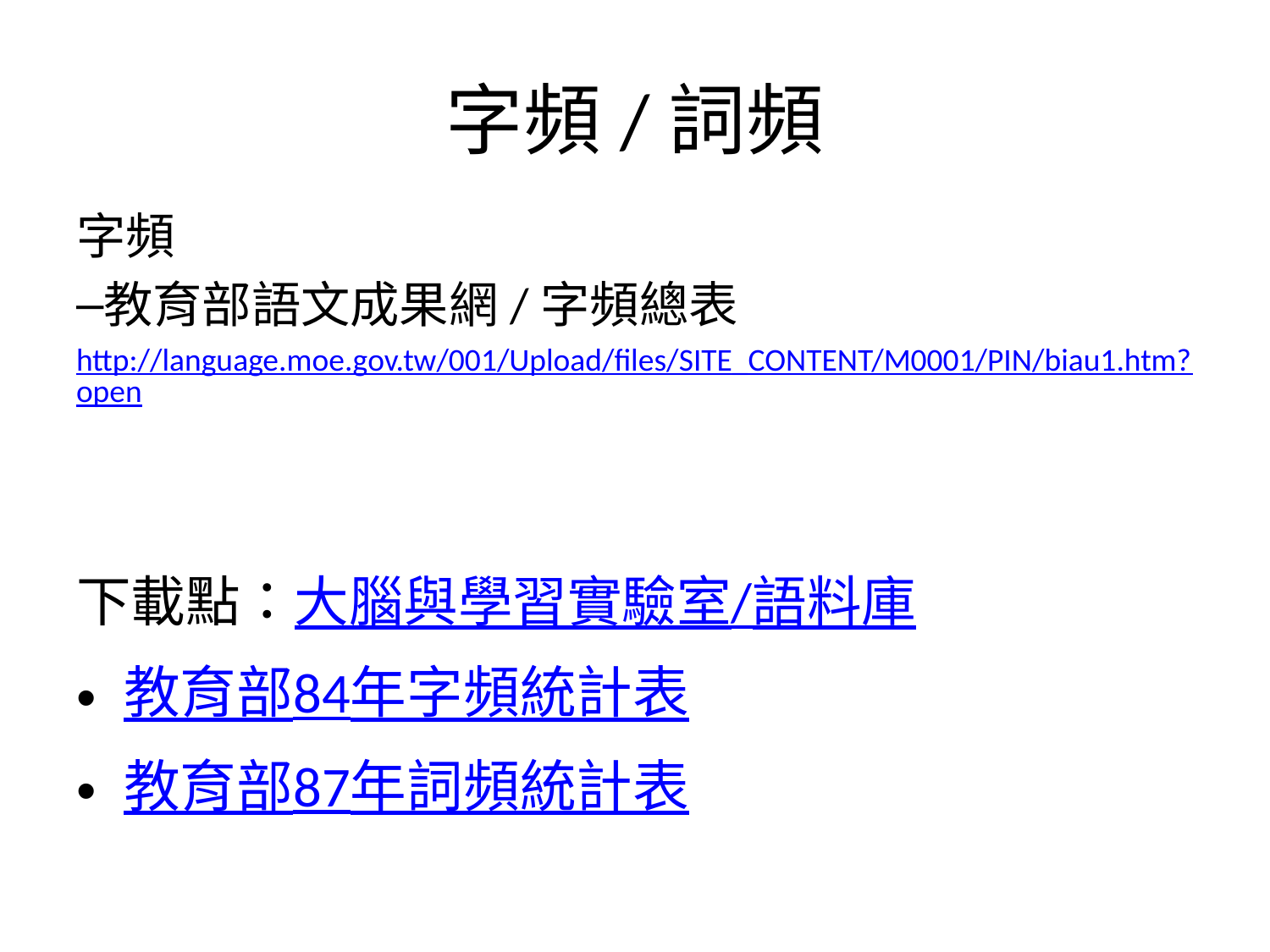

# 字頻/詞頻
字頻
教育部語文成果網/字頻總表
http://language.moe.gov.tw/001/Upload/files/SITE_CONTENT/M0001/PIN/biau1.htm?open

下載點：大腦與學習實驗室/語料庫
教育部84年字頻統計表
教育部87年詞頻統計表